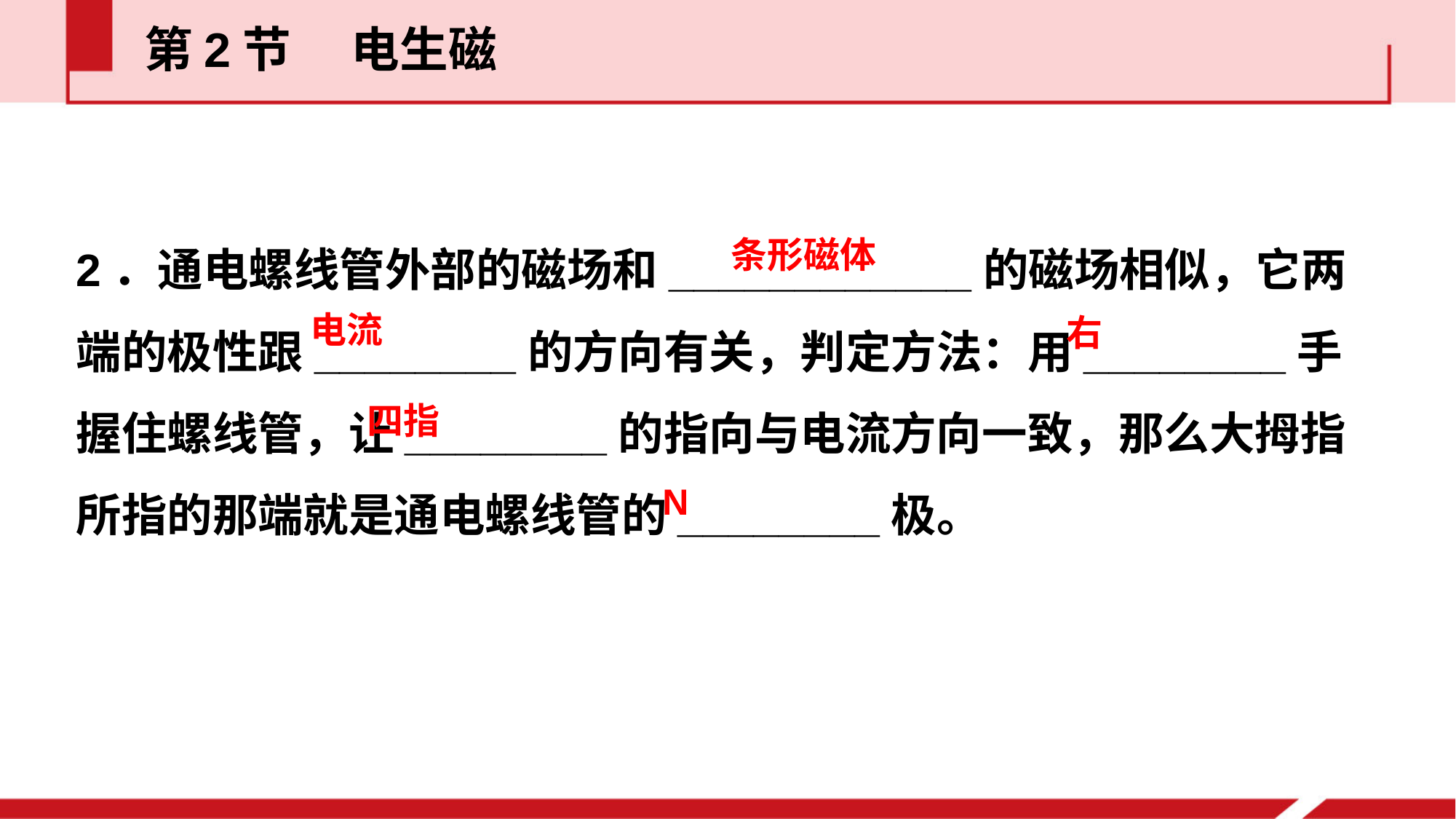

第2节  电生磁
2．通电螺线管外部的磁场和____________的磁场相似，它两端的极性跟________的方向有关，判定方法：用________手握住螺线管，让________的指向与电流方向一致，那么大拇指所指的那端就是通电螺线管的________极。
条形磁体
电流
右
四指
N